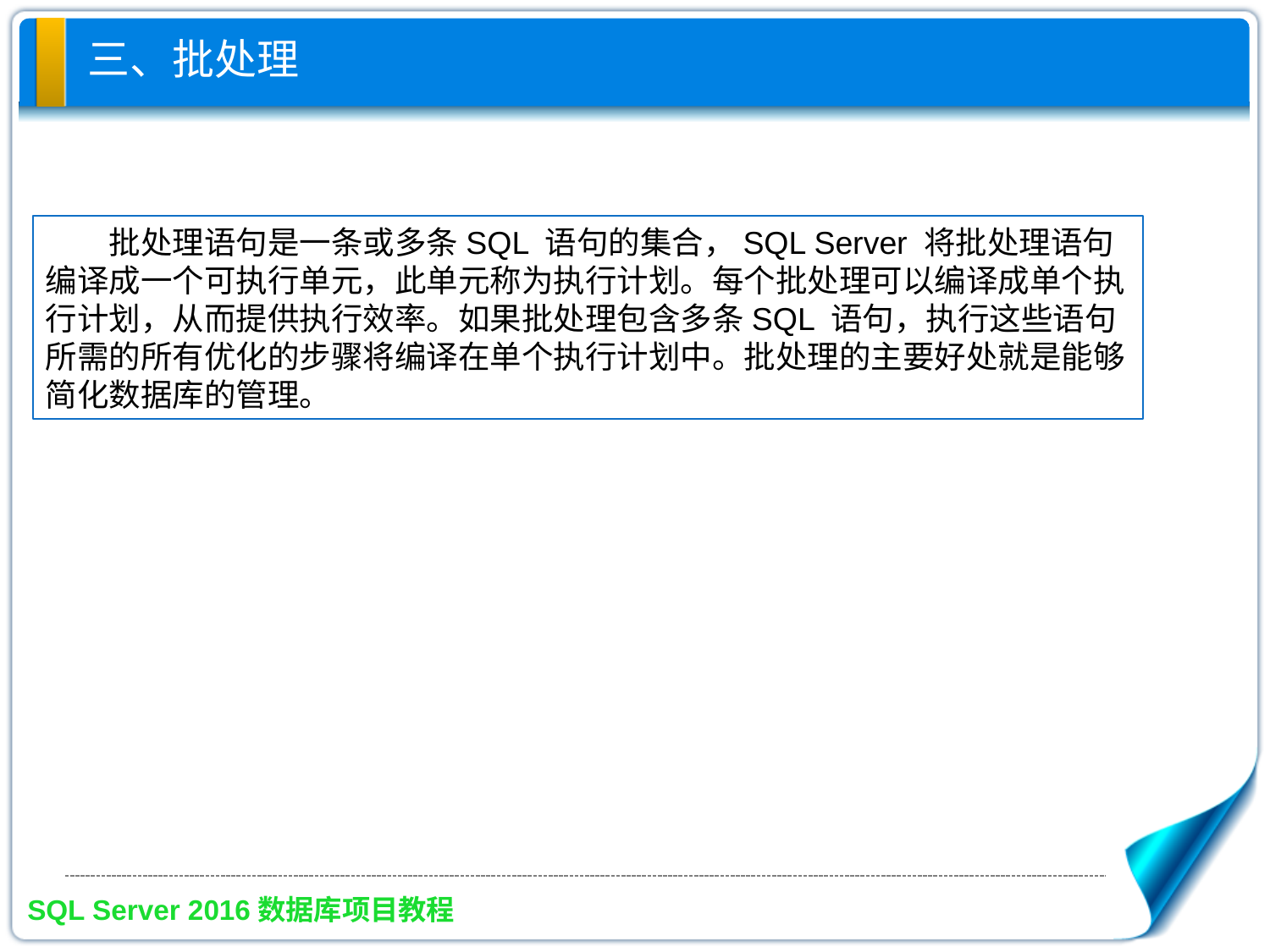

# 三、批处理
批处理语句是一条或多条SQL 语句的集合，SQL Server 将批处理语句编译成一个可执行单元，此单元称为执行计划。每个批处理可以编译成单个执行计划，从而提供执行效率。如果批处理包含多条SQL 语句，执行这些语句所需的所有优化的步骤将编译在单个执行计划中。批处理的主要好处就是能够简化数据库的管理。